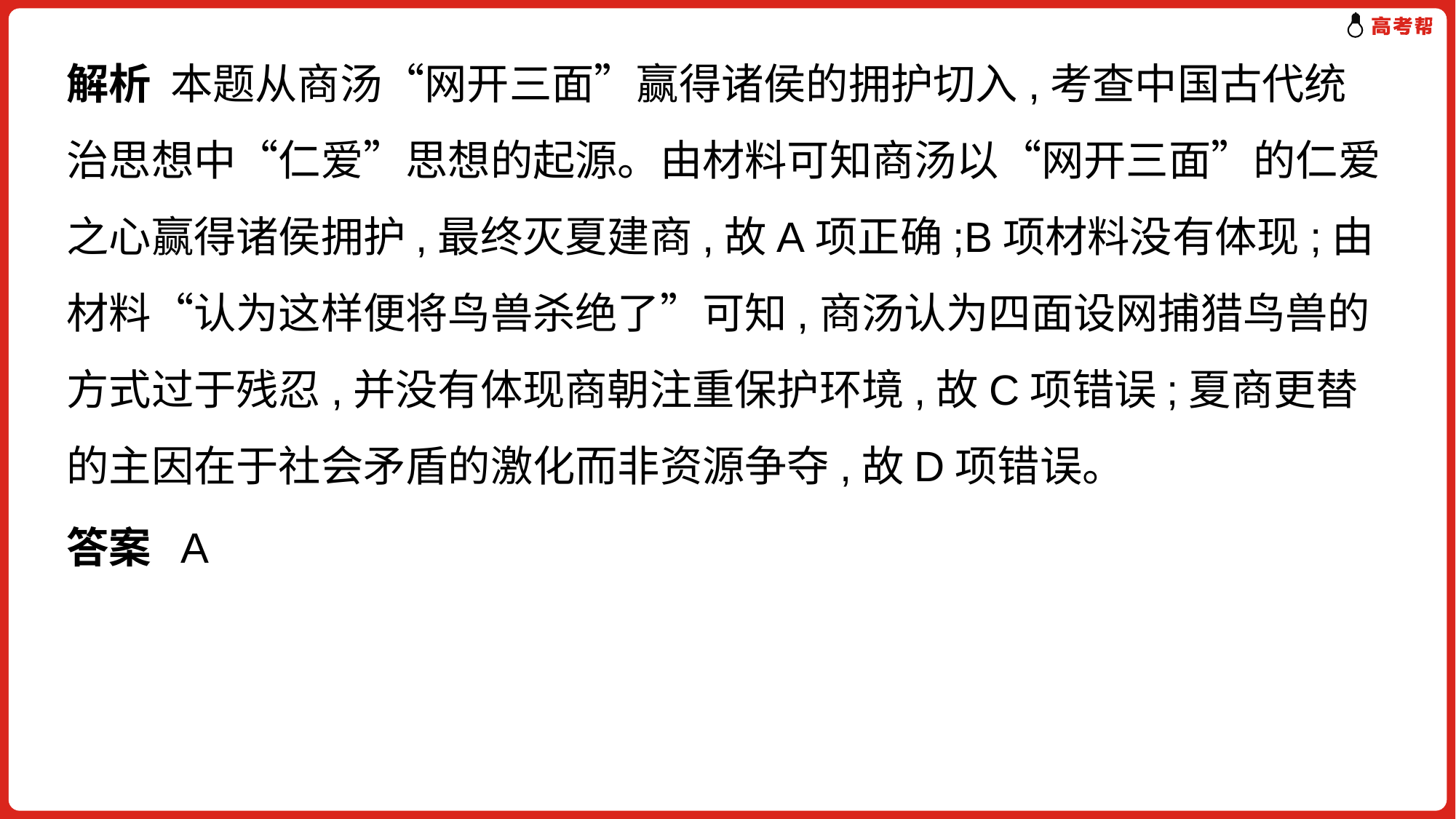

解析  本题从商汤“网开三面”赢得诸侯的拥护切入,考查中国古代统治思想中“仁爱”思想的起源。由材料可知商汤以“网开三面”的仁爱之心赢得诸侯拥护,最终灭夏建商,故A项正确;B项材料没有体现;由材料“认为这样便将鸟兽杀绝了”可知,商汤认为四面设网捕猎鸟兽的方式过于残忍,并没有体现商朝注重保护环境,故C项错误;夏商更替的主因在于社会矛盾的激化而非资源争夺,故D项错误。
答案  A